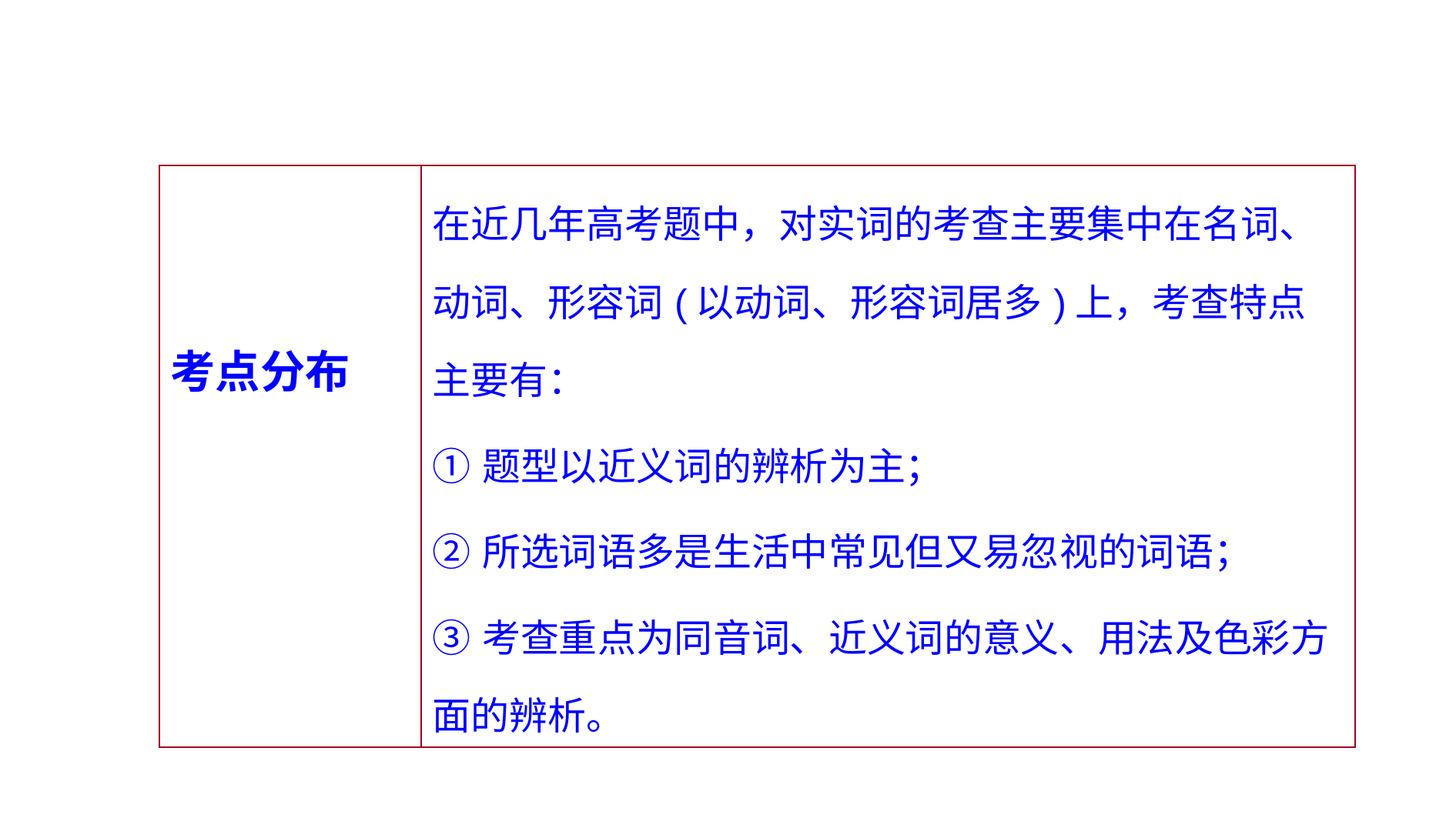

| 考点分布 | 在近几年高考题中，对实词的考查主要集中在名词、动词、形容词(以动词、形容词居多)上，考查特点主要有： ①题型以近义词的辨析为主； ②所选词语多是生活中常见但又易忽视的词语； ③考查重点为同音词、近义词的意义、用法及色彩方面的辨析。 |
| --- | --- |